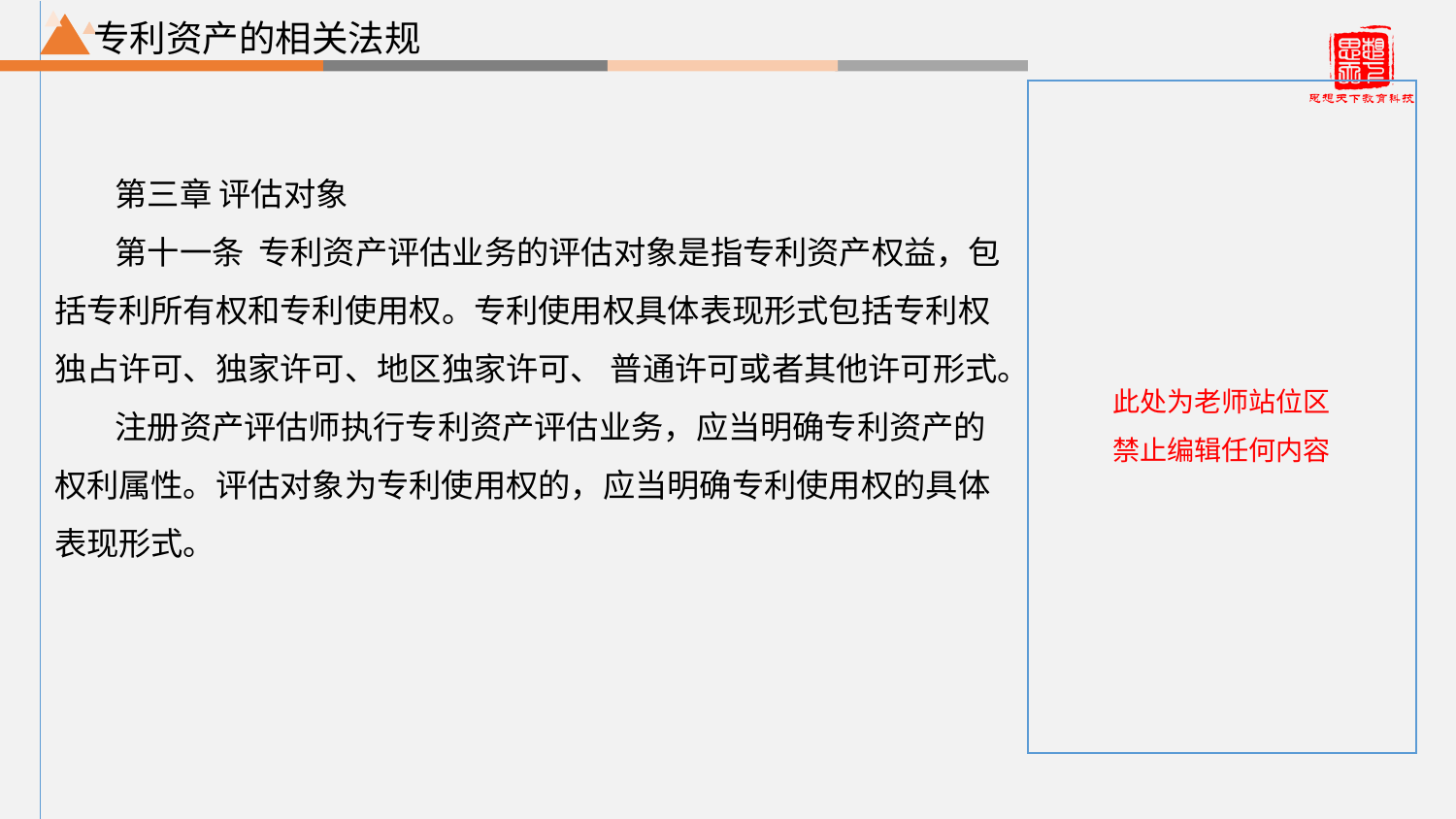

专利资产的相关法规
第三章 评估对象
第十一条  专利资产评估业务的评估对象是指专利资产权益，包括专利所有权和专利使用权。专利使用权具体表现形式包括专利权独占许可、独家许可、地区独家许可、 普通许可或者其他许可形式。
注册资产评估师执行专利资产评估业务，应当明确专利资产的权利属性。评估对象为专利使用权的，应当明确专利使用权的具体表现形式。
67